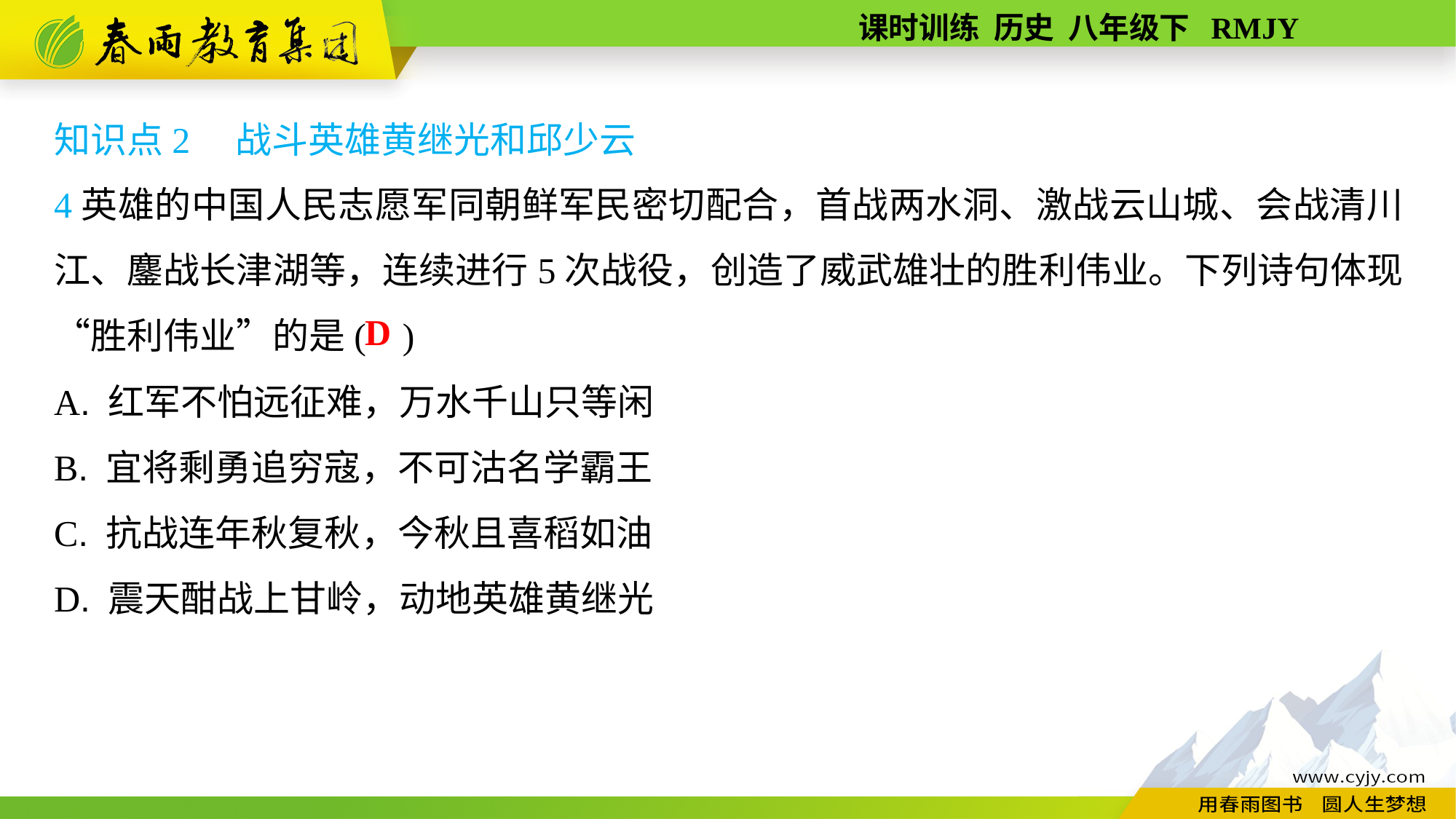

知识点2　战斗英雄黄继光和邱少云
4英雄的中国人民志愿军同朝鲜军民密切配合，首战两水洞、激战云山城、会战清川江、鏖战长津湖等，连续进行5次战役，创造了威武雄壮的胜利伟业。下列诗句体现“胜利伟业”的是(    )
A. 红军不怕远征难，万水千山只等闲
B. 宜将剩勇追穷寇，不可沽名学霸王
C. 抗战连年秋复秋，今秋且喜稻如油
D. 震天酣战上甘岭，动地英雄黄继光
D